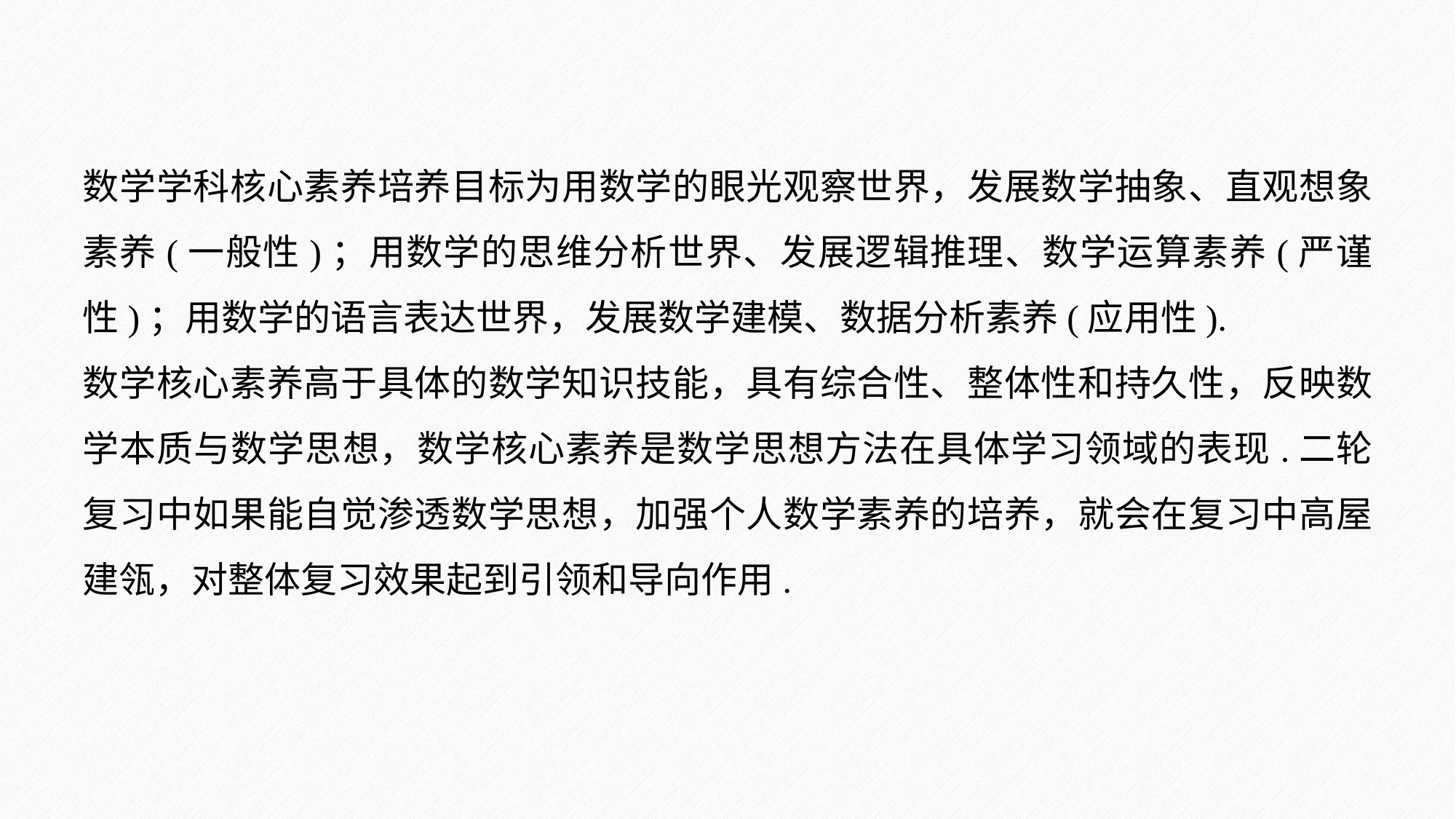

数学学科核心素养培养目标为用数学的眼光观察世界，发展数学抽象、直观想象素养(一般性)；用数学的思维分析世界、发展逻辑推理、数学运算素养(严谨性)；用数学的语言表达世界，发展数学建模、数据分析素养(应用性).
数学核心素养高于具体的数学知识技能，具有综合性、整体性和持久性，反映数学本质与数学思想，数学核心素养是数学思想方法在具体学习领域的表现.二轮复习中如果能自觉渗透数学思想，加强个人数学素养的培养，就会在复习中高屋建瓴，对整体复习效果起到引领和导向作用.